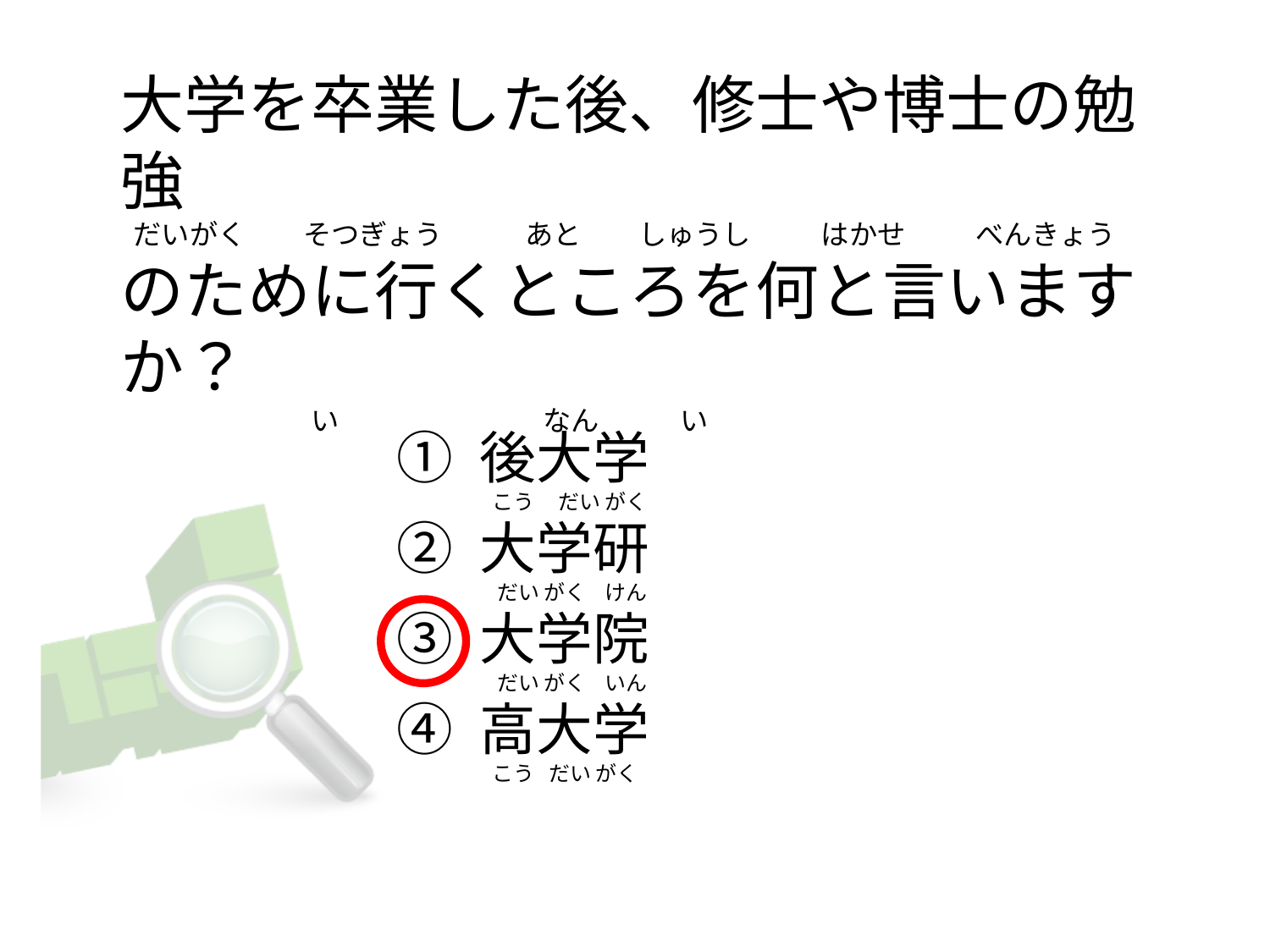

# 大学を卒業した後、修士や博士の勉強   だいがく         そつぎょう             あと         しゅうし           はかせ           べんきょう のために行くところを何と言いますか？                               い                                なん 　   　い
① 後大学
② 大学研
③ 大学院
④ 高大学
  こう     だい がく
   だい がく    けん

   だい がく    いん
  こう   だい がく